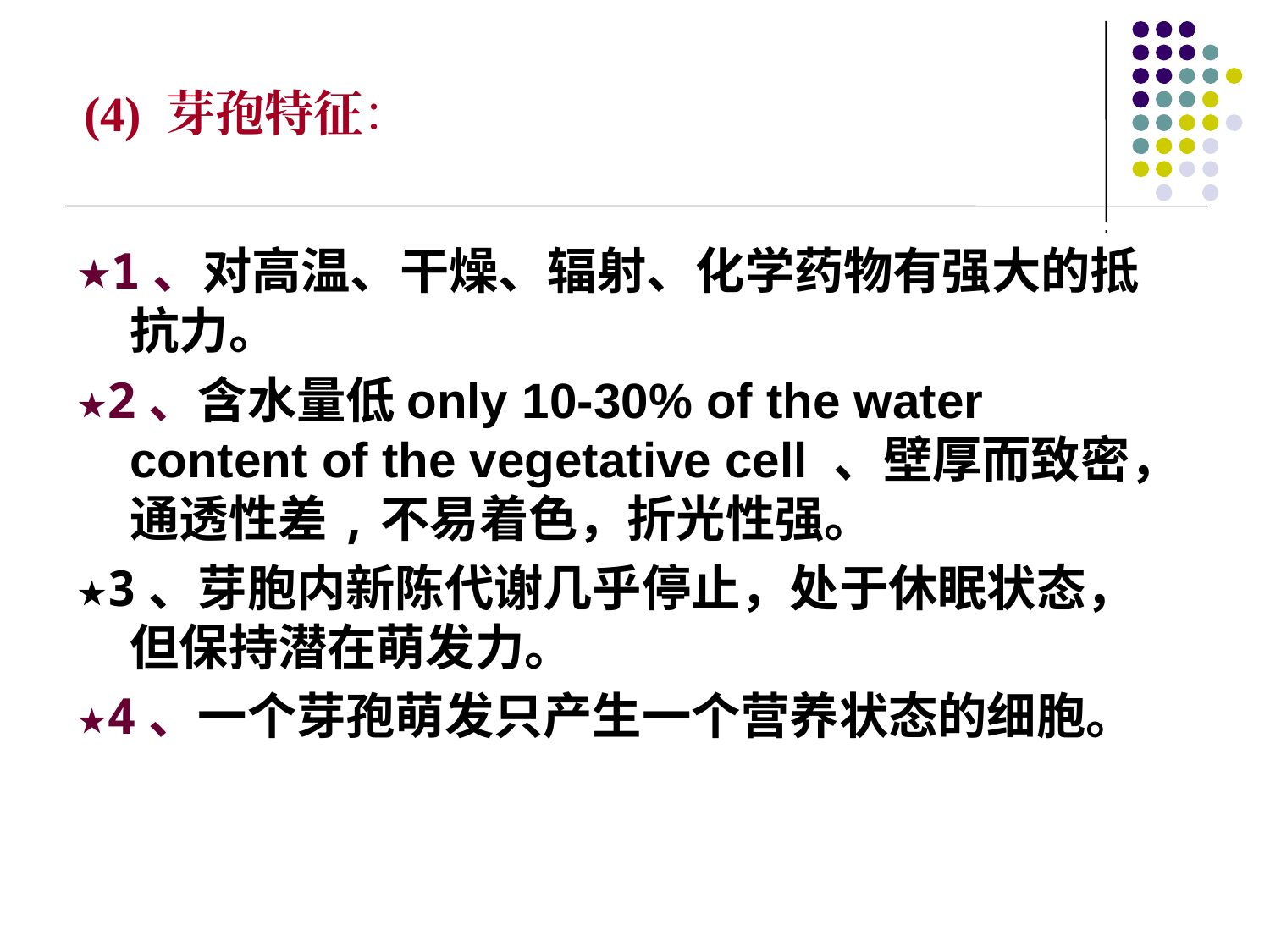

(4) 芽孢特征：
★1、对高温、干燥、辐射、化学药物有强大的抵抗力。
★2、含水量低only 10-30% of the water content of the vegetative cell 、壁厚而致密，通透性差,不易着色，折光性强。
★3、芽胞内新陈代谢几乎停止，处于休眠状态，但保持潜在萌发力。
★4、一个芽孢萌发只产生一个营养状态的细胞。